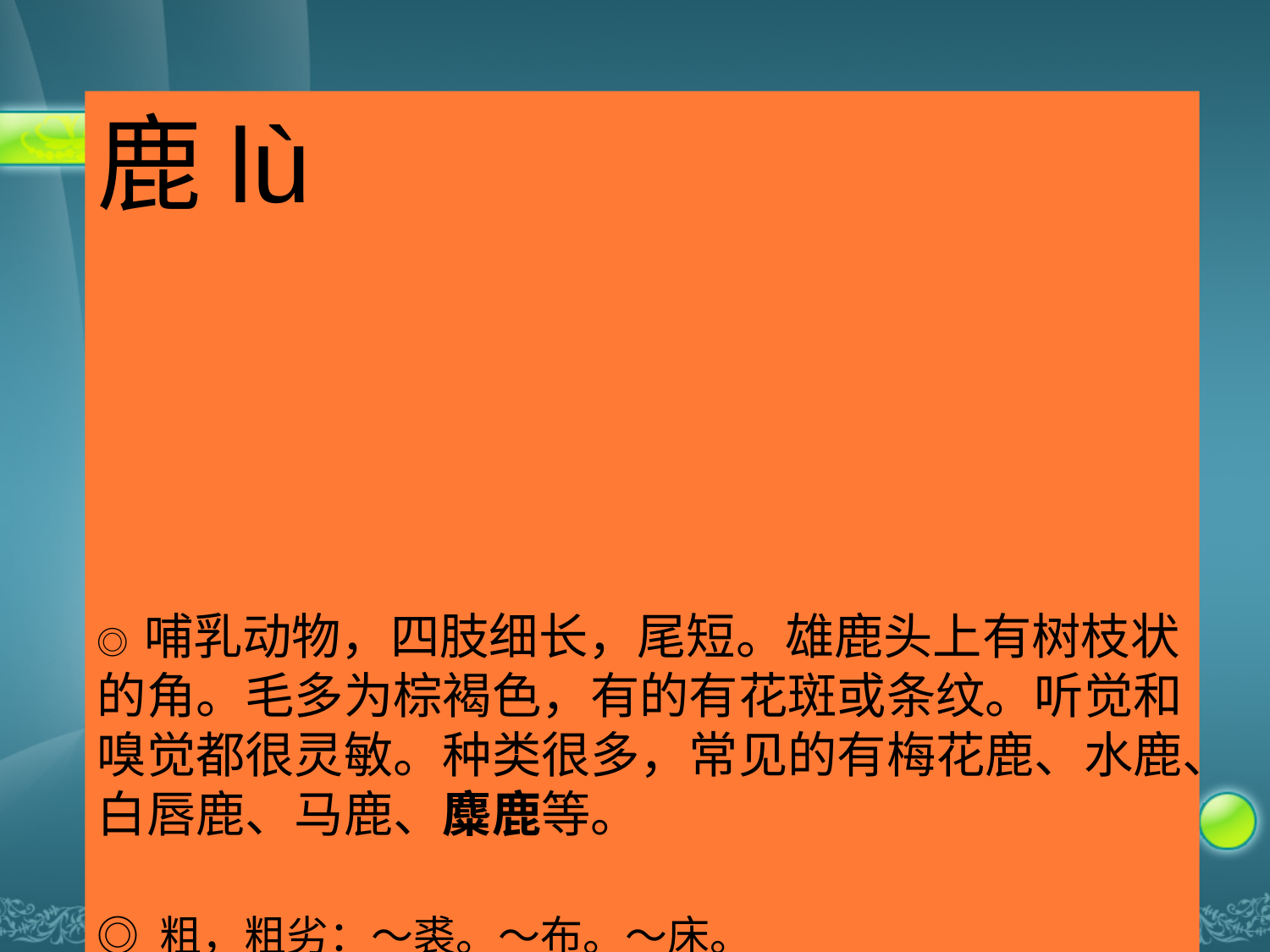

鹿lù

◎ 哺乳动物，四肢细长，尾短。雄鹿头上有树枝状的角。毛多为棕褐色，有的有花斑或条纹。听觉和嗅觉都很灵敏。种类很多，常见的有梅花鹿、水鹿、白唇鹿、马鹿、麋鹿等。

◎ 粗，粗劣：～裘。～布。～床。

◎ 姓。